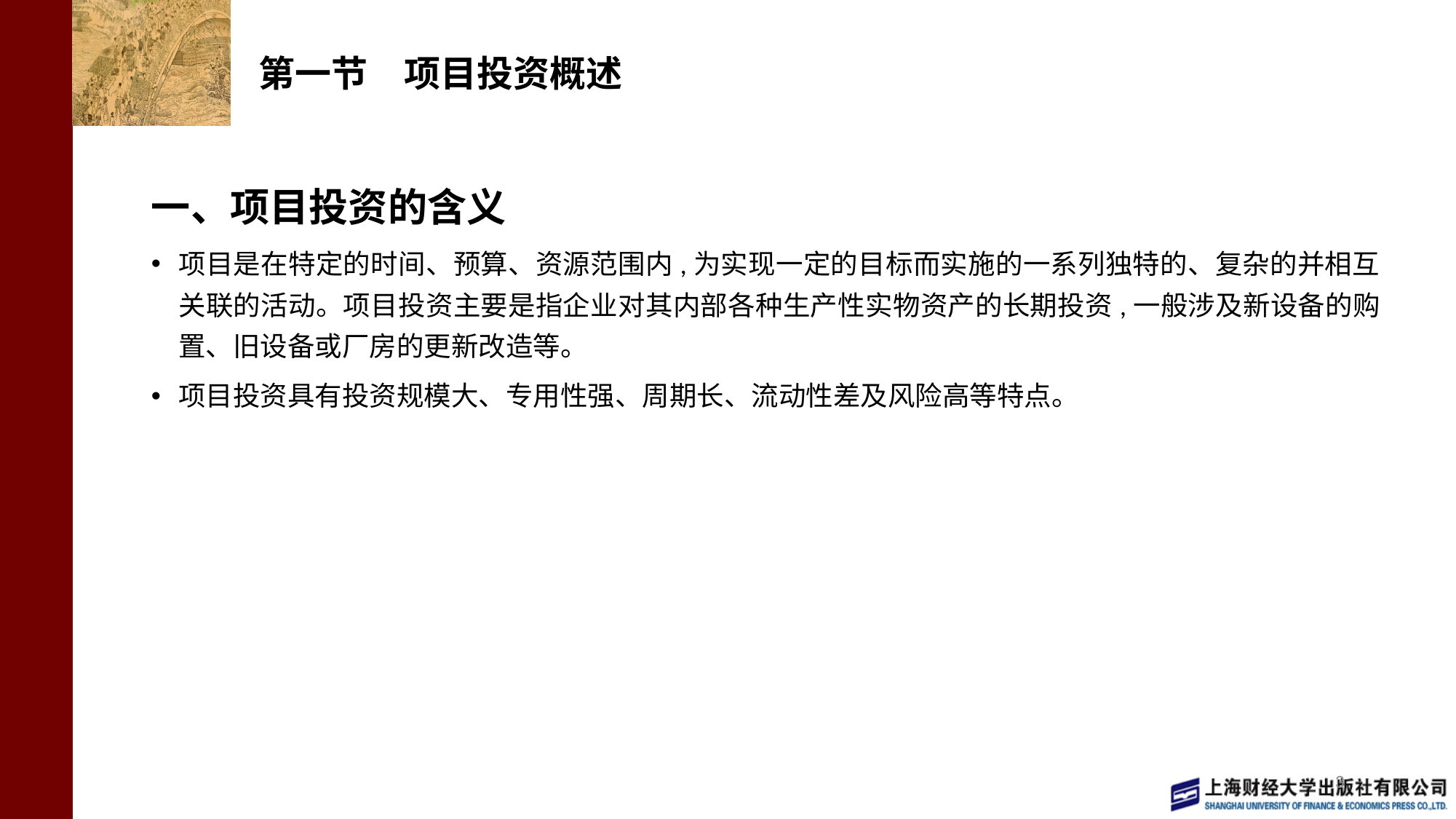

# 第一节　项目投资概述
一、项目投资的含义
项目是在特定的时间、预算、资源范围内,为实现一定的目标而实施的一系列独特的、复杂的并相互关联的活动。项目投资主要是指企业对其内部各种生产性实物资产的长期投资,一般涉及新设备的购置、旧设备或厂房的更新改造等。
项目投资具有投资规模大、专用性强、周期长、流动性差及风险高等特点。

3